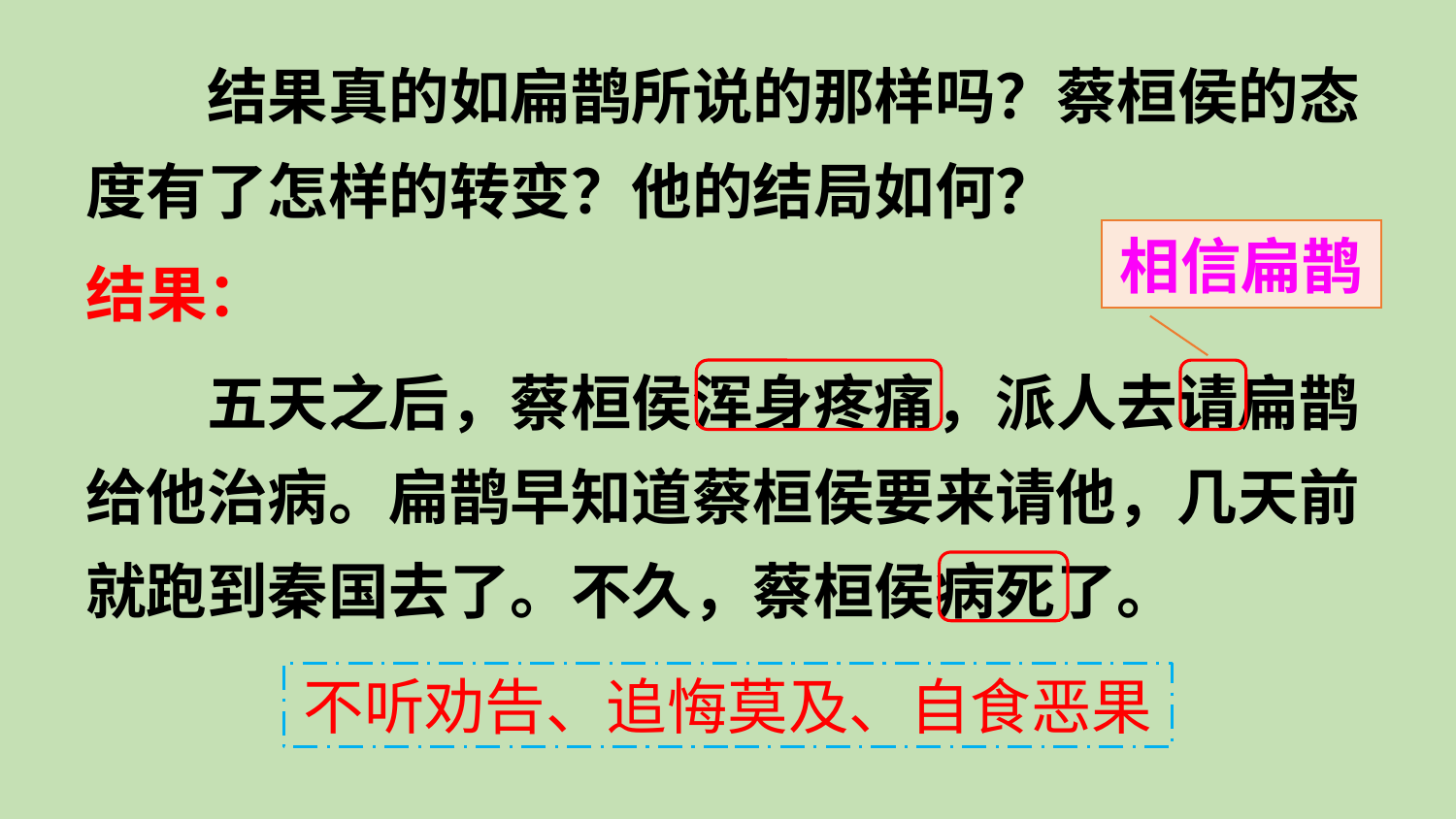

结果真的如扁鹊所说的那样吗？蔡桓侯的态度有了怎样的转变？他的结局如何？
相信扁鹊
结果：
五天之后，蔡桓侯浑身疼痛，派人去请扁鹊给他治病。扁鹊早知道蔡桓侯要来请他，几天前就跑到秦国去了。不久，蔡桓侯病死了。

不听劝告、追悔莫及、自食恶果